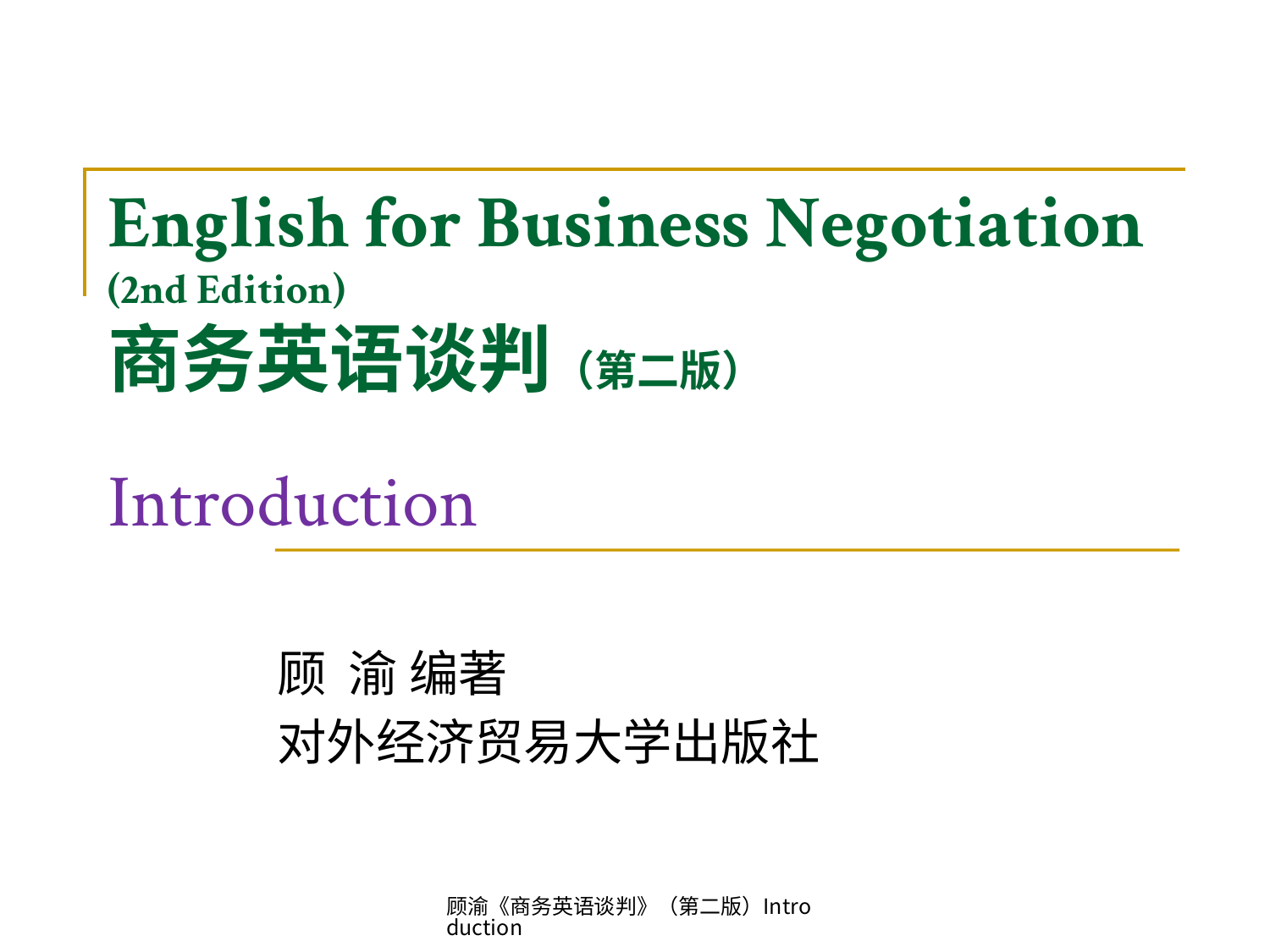

# English for Business Negotiation (2nd Edition) 商务英语谈判（第二版） Introduction
顾  渝 编著
对外经济贸易大学出版社

顾渝《商务英语谈判》（第二版）Introduction
1